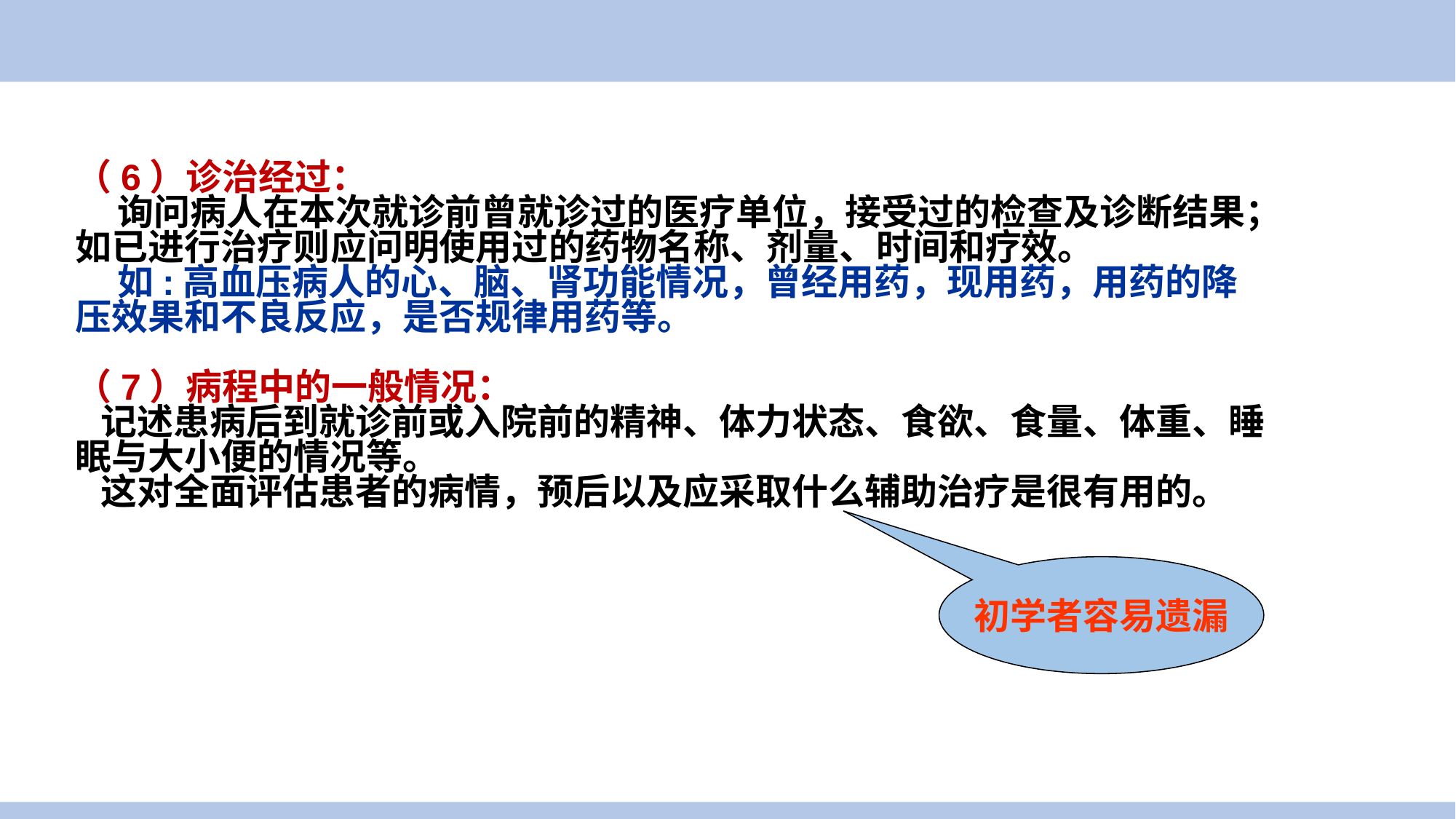

案例导入
（6）诊治经过：
    询问病人在本次就诊前曾就诊过的医疗单位，接受过的检查及诊断结果；如已进行治疗则应问明使用过的药物名称、剂量、时间和疗效。
    如:高血压病人的心、脑、肾功能情况，曾经用药，现用药，用药的降压效果和不良反应，是否规律用药等。

（7）病程中的一般情况：
  记述患病后到就诊前或入院前的精神、体力状态、食欲、食量、体重、睡眠与大小便的情况等。
  这对全面评估患者的病情，预后以及应采取什么辅助治疗是很有用的。
初学者容易遗漏